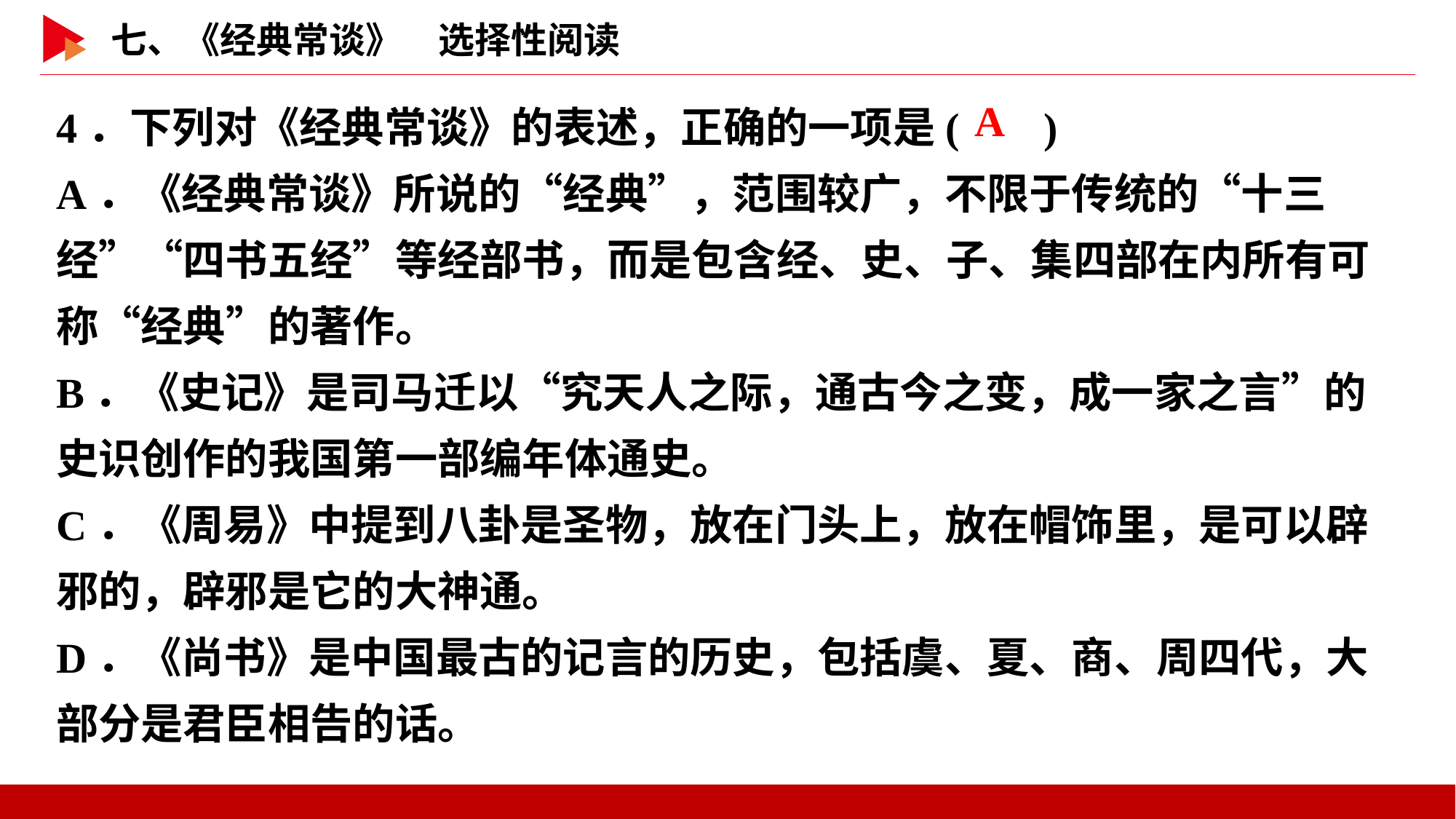

4．下列对《经典常谈》的表述，正确的一项是(        )
A．《经典常谈》所说的“经典”，范围较广，不限于传统的“十三经”“四书五经”等经部书，而是包含经、史、子、集四部在内所有可称“经典”的著作。
B．《史记》是司马迁以“究天人之际，通古今之变，成一家之言”的史识创作的我国第一部编年体通史。
C．《周易》中提到八卦是圣物，放在门头上，放在帽饰里，是可以辟邪的，辟邪是它的大神通。
D．《尚书》是中国最古的记言的历史，包括虞、夏、商、周四代，大部分是君臣相告的话。
   A